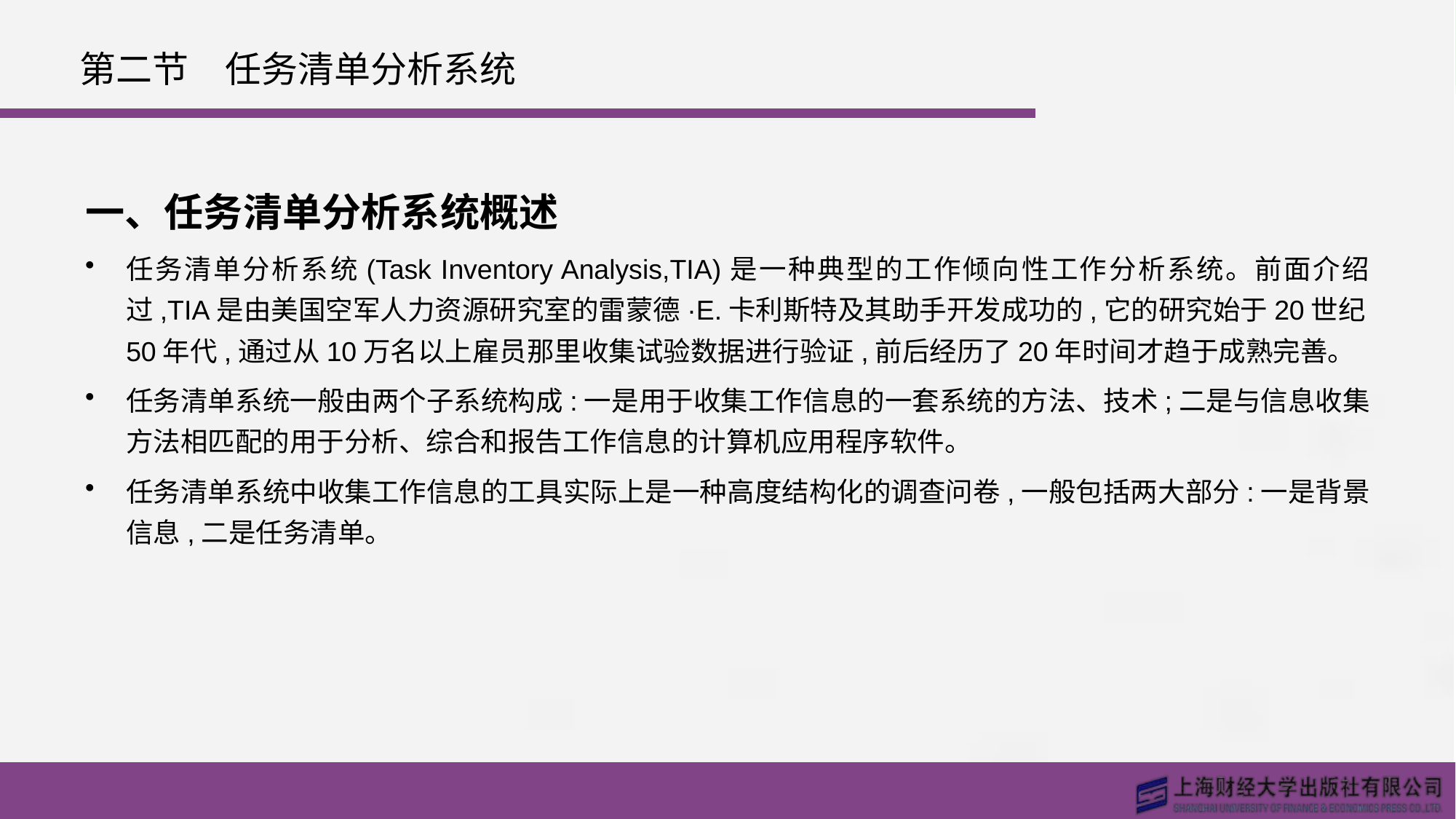

# 第二节　任务清单分析系统
一、任务清单分析系统概述
任务清单分析系统(Task Inventory Analysis,TIA)是一种典型的工作倾向性工作分析系统。前面介绍过,TIA是由美国空军人力资源研究室的雷蒙德·E.卡利斯特及其助手开发成功的,它的研究始于20世纪50年代,通过从10万名以上雇员那里收集试验数据进行验证,前后经历了20年时间才趋于成熟完善。
任务清单系统一般由两个子系统构成:一是用于收集工作信息的一套系统的方法、技术;二是与信息收集方法相匹配的用于分析、综合和报告工作信息的计算机应用程序软件。
任务清单系统中收集工作信息的工具实际上是一种高度结构化的调查问卷,一般包括两大部分:一是背景信息,二是任务清单。